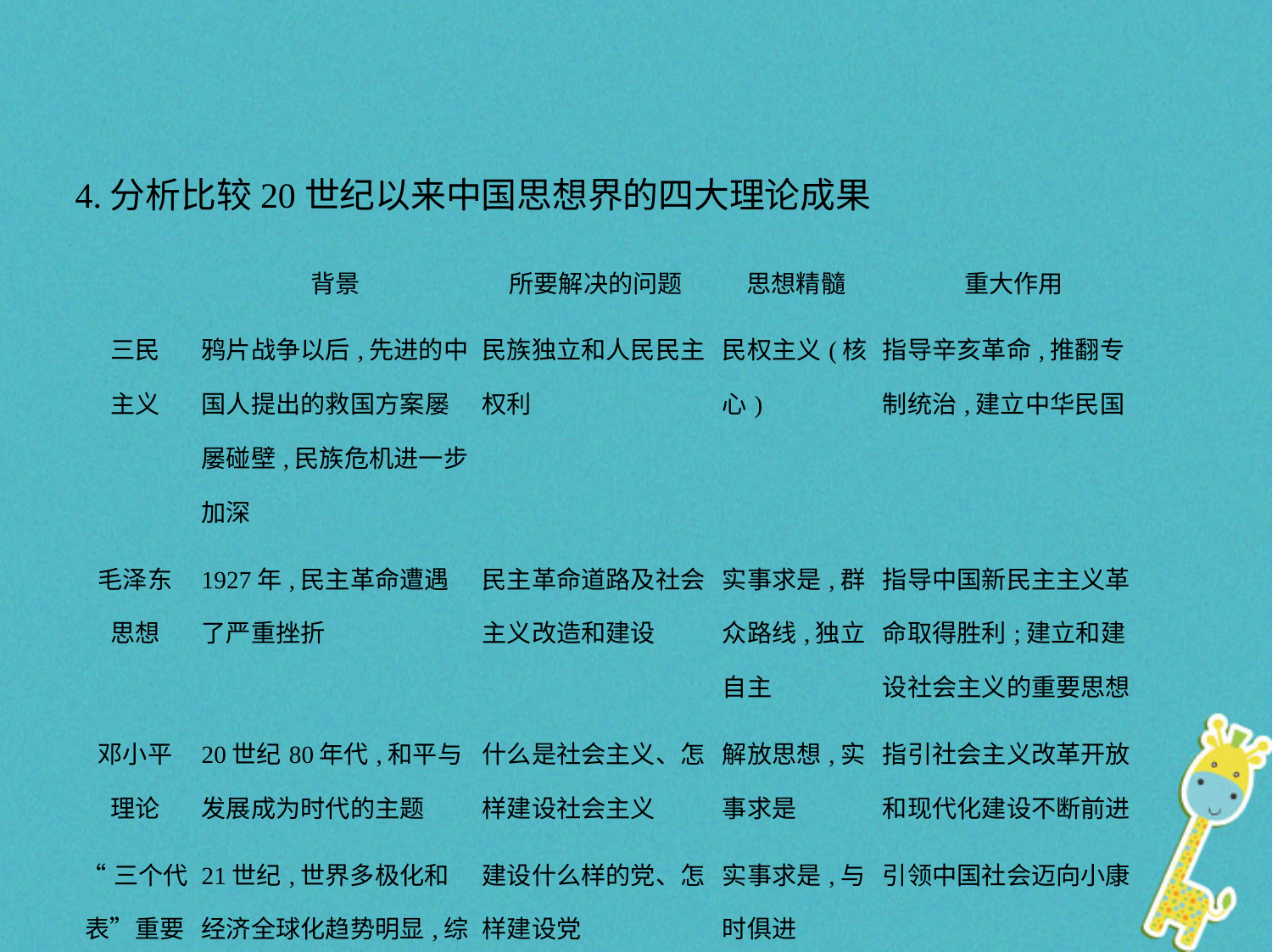

4.分析比较20世纪以来中国思想界的四大理论成果
|  | 背景 | 所要解决的问题 | 思想精髓 | 重大作用 |
| --- | --- | --- | --- | --- |
| 三民 主义 | 鸦片战争以后,先进的中国人提出的救国方案屡屡碰壁,民族危机进一步加深 | 民族独立和人民民主权利 | 民权主义(核心) | 指导辛亥革命,推翻专制统治,建立中华民国 |
| 毛泽东 思想 | 1927年,民主革命遭遇了严重挫折 | 民主革命道路及社会主义改造和建设 | 实事求是,群众路线,独立自主 | 指导中国新民主主义革命取得胜利;建立和建设社会主义的重要思想 |
| 邓小平 理论 | 20世纪80年代,和平与发展成为时代的主题 | 什么是社会主义、怎样建设社会主义 | 解放思想,实事求是 | 指引社会主义改革开放和现代化建设不断前进 |
| “三个代 表”重要 思想 | 21世纪,世界多极化和经济全球化趋势明显,综合国力的竞争日趋激烈 | 建设什么样的党、怎样建设党 | 实事求是,与时俱进 | 引领中国社会迈向小康 |